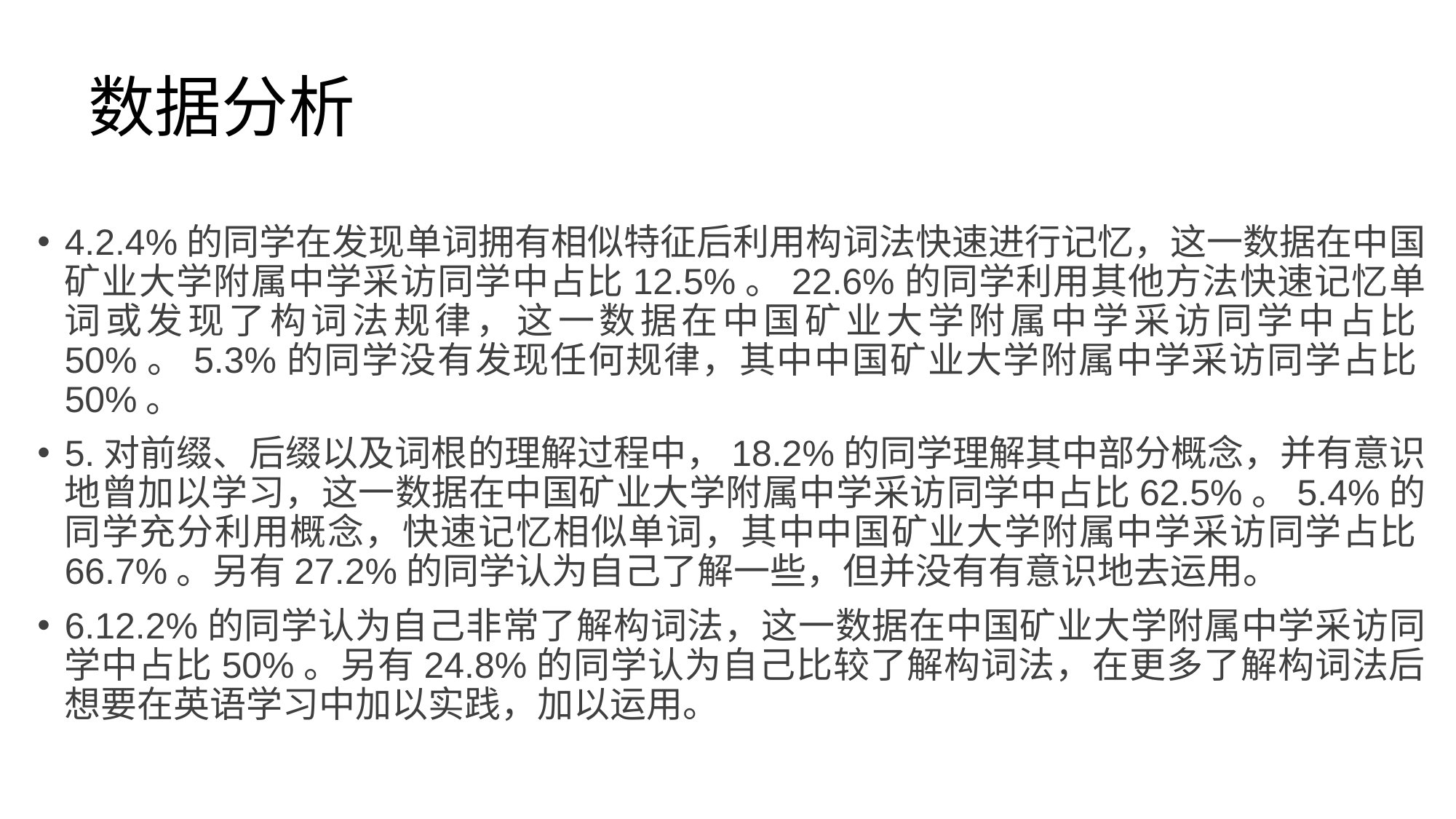

# 数据分析
4.2.4%的同学在发现单词拥有相似特征后利用构词法快速进行记忆，这一数据在中国矿业大学附属中学采访同学中占比12.5%。22.6%的同学利用其他方法快速记忆单词或发现了构词法规律，这一数据在中国矿业大学附属中学采访同学中占比50%。5.3%的同学没有发现任何规律，其中中国矿业大学附属中学采访同学占比50%。
5.对前缀、后缀以及词根的理解过程中，18.2%的同学理解其中部分概念，并有意识地曾加以学习，这一数据在中国矿业大学附属中学采访同学中占比62.5%。5.4%的同学充分利用概念，快速记忆相似单词，其中中国矿业大学附属中学采访同学占比66.7%。另有27.2%的同学认为自己了解一些，但并没有有意识地去运用。
6.12.2%的同学认为自己非常了解构词法，这一数据在中国矿业大学附属中学采访同学中占比50%。另有24.8%的同学认为自己比较了解构词法，在更多了解构词法后想要在英语学习中加以实践，加以运用。